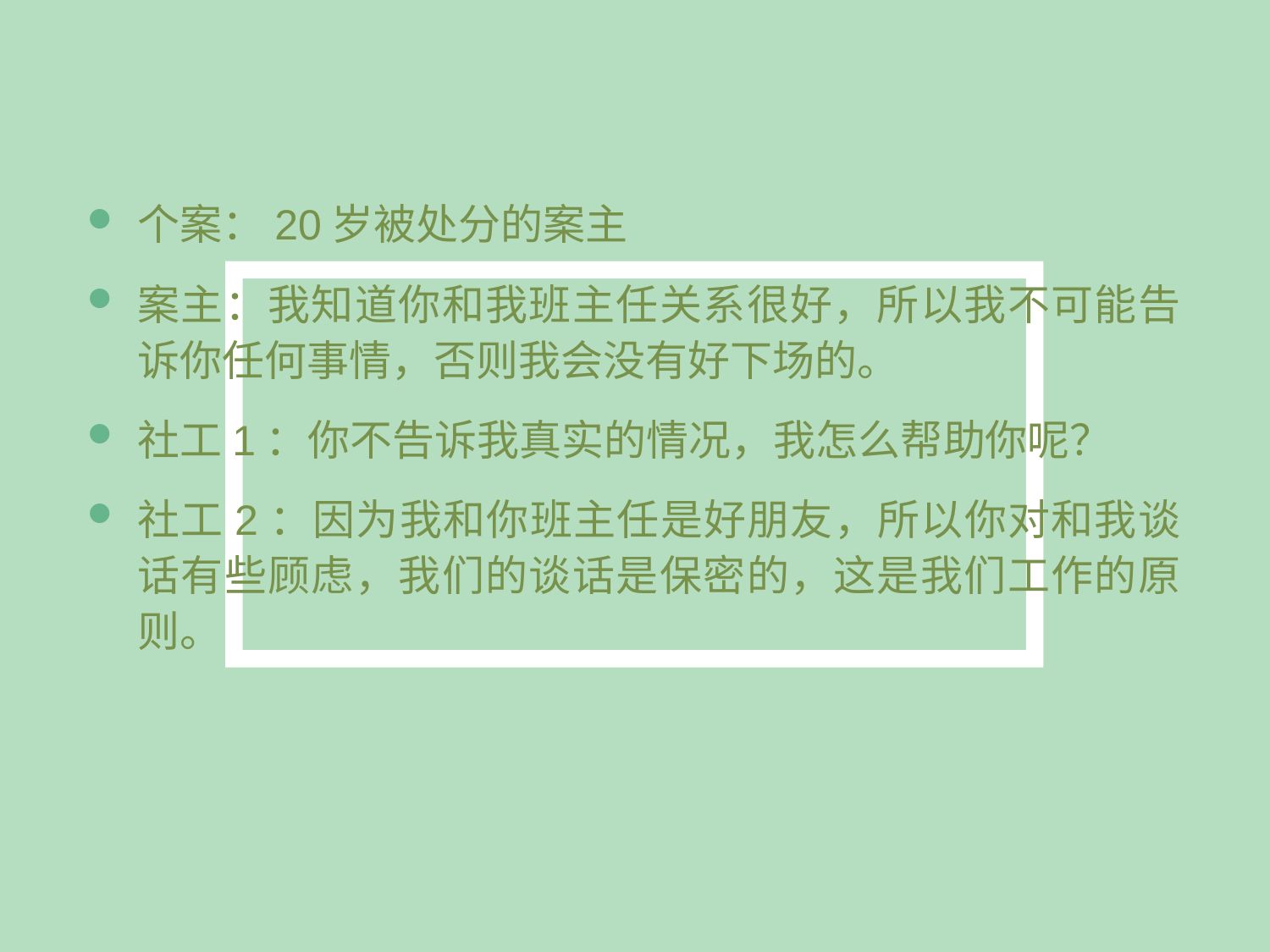

个案：20岁被处分的案主
案主：我知道你和我班主任关系很好，所以我不可能告诉你任何事情，否则我会没有好下场的。
社工1：你不告诉我真实的情况，我怎么帮助你呢？
社工2：因为我和你班主任是好朋友，所以你对和我谈话有些顾虑，我们的谈话是保密的，这是我们工作的原则。